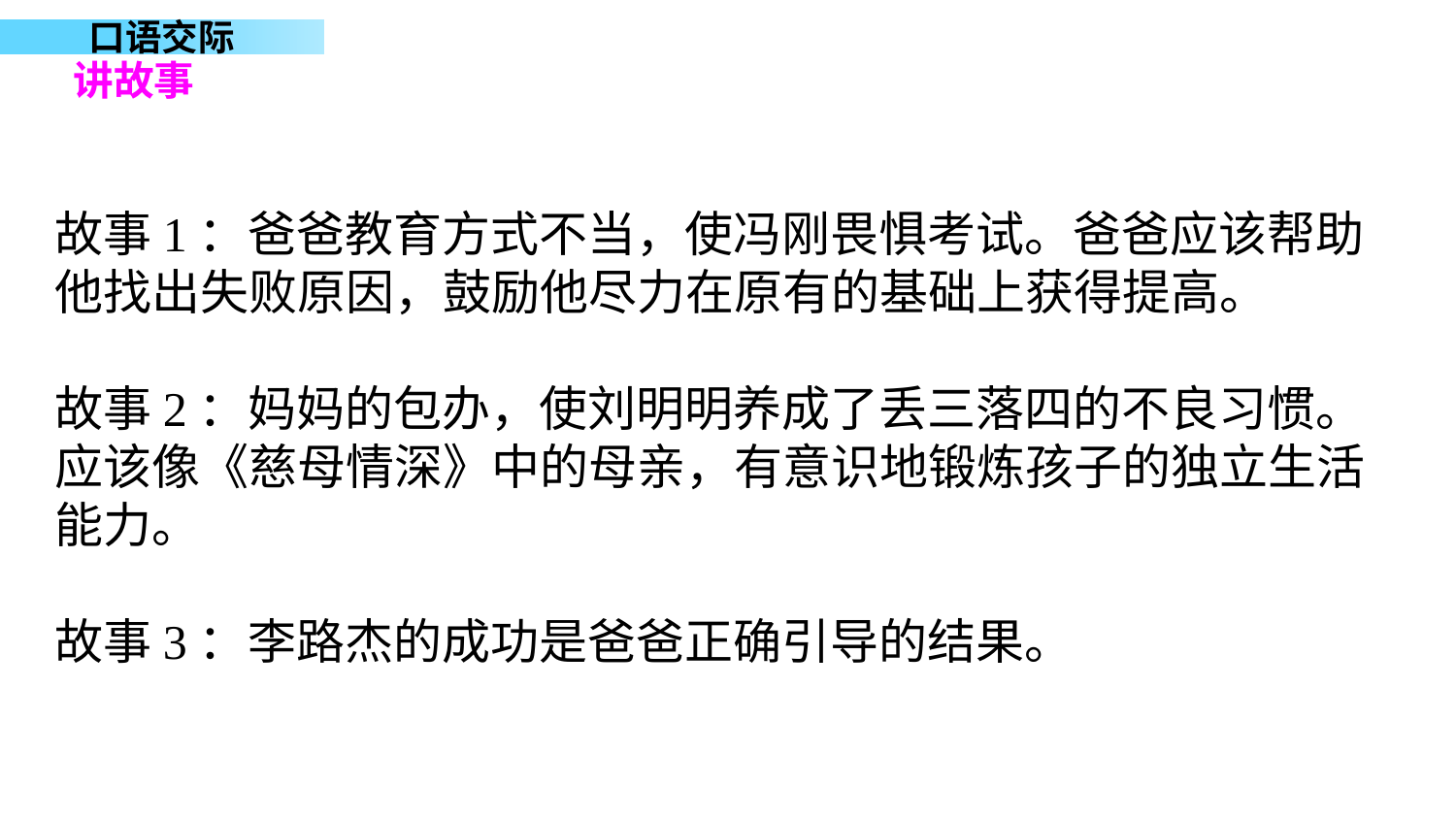

讲故事

故事1：爸爸教育方式不当，使冯刚畏惧考试。爸爸应该帮助他找出失败原因，鼓励他尽力在原有的基础上获得提高。

故事2：妈妈的包办，使刘明明养成了丢三落四的不良习惯。应该像《慈母情深》中的母亲，有意识地锻炼孩子的独立生活能力。

故事3：李路杰的成功是爸爸正确引导的结果。